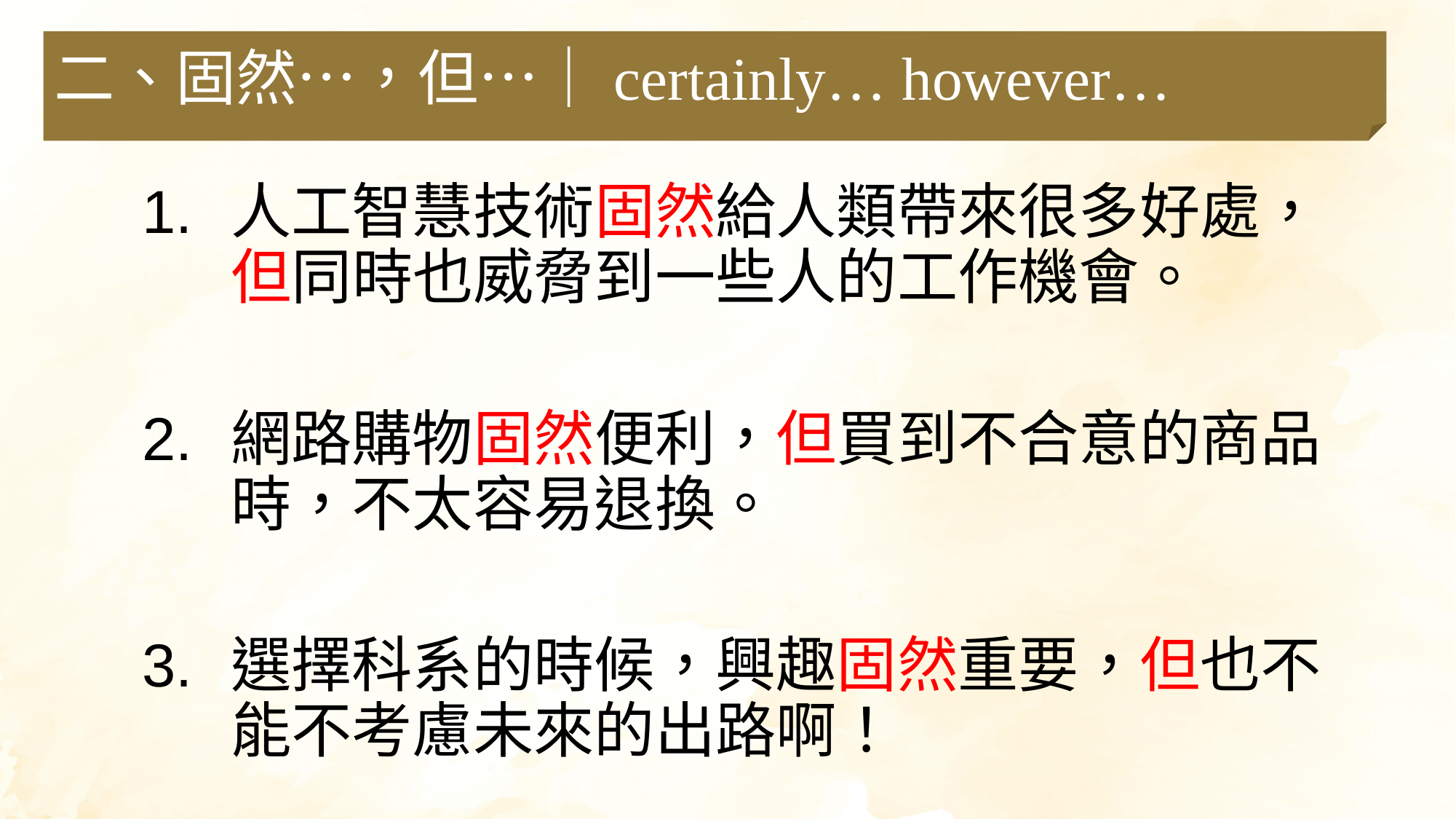

二、固然…，但…｜certainly… however…
人工智慧技術固然給人類帶來很多好處，但同時也威脅到一些人的工作機會。

網路購物固然便利，但買到不合意的商品時，不太容易退換。

選擇科系的時候，興趣固然重要，但也不能不考慮未來的出路啊！